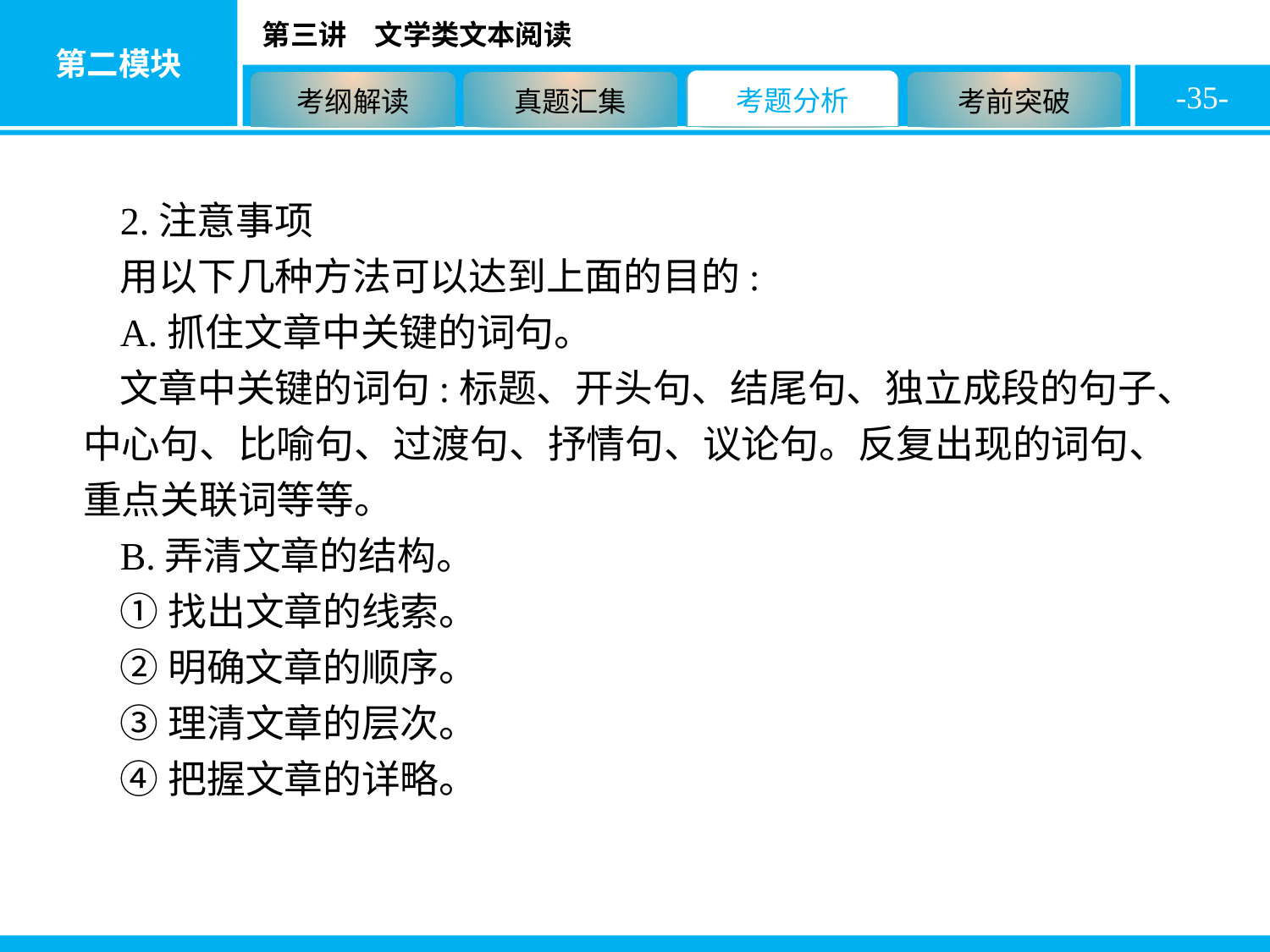

-35-
2.注意事项
用以下几种方法可以达到上面的目的:
A.抓住文章中关键的词句。
文章中关键的词句:标题、开头句、结尾句、独立成段的句子、中心句、比喻句、过渡句、抒情句、议论句。反复出现的词句、重点关联词等等。
B.弄清文章的结构。
①找出文章的线索。
②明确文章的顺序。
③理清文章的层次。
④把握文章的详略。